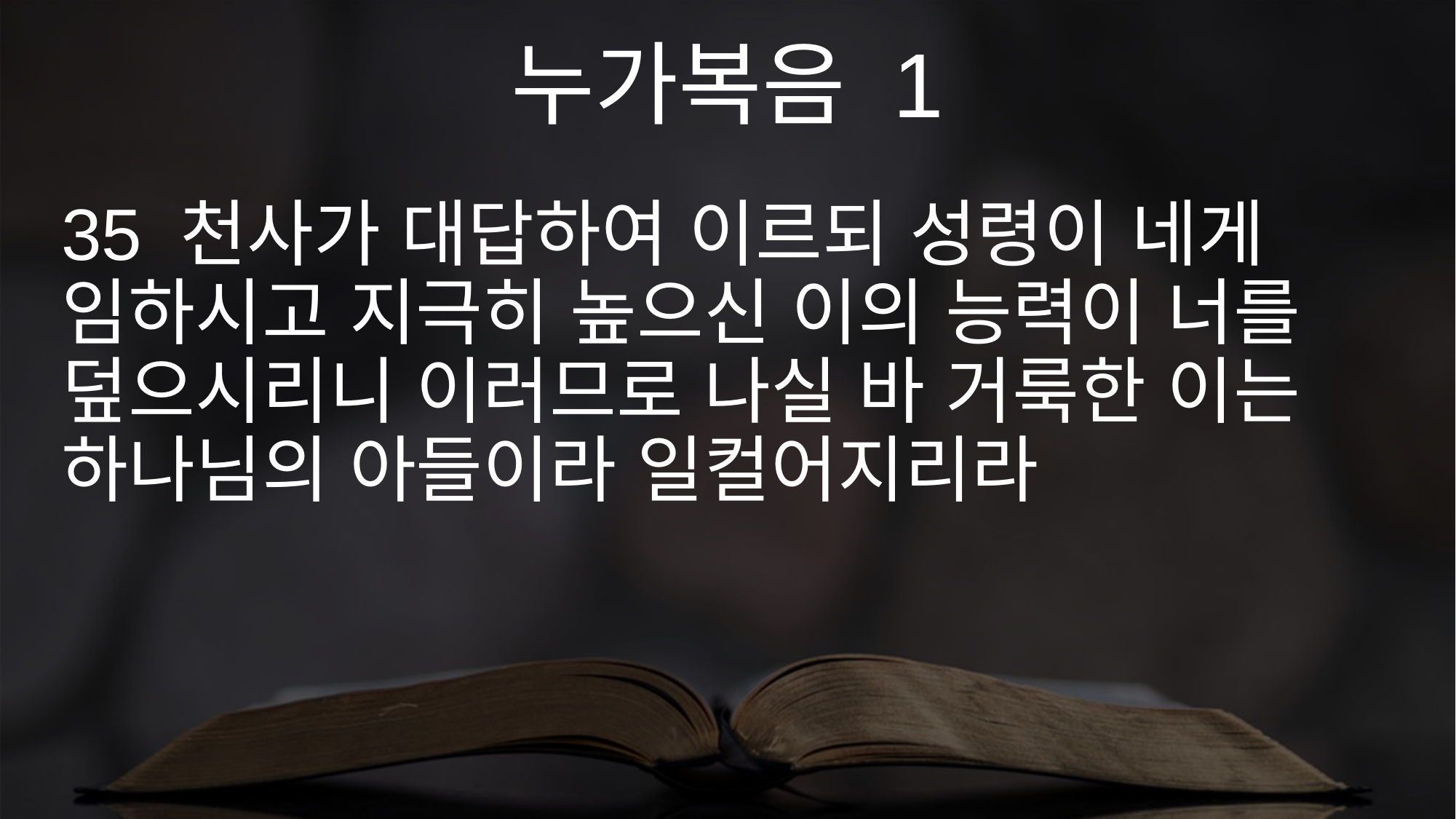

누가복음 1
35 천사가 대답하여 이르되 성령이 네게 임하시고 지극히 높으신 이의 능력이 너를 덮으시리니 이러므로 나실 바 거룩한 이는 하나님의 아들이라 일컬어지리라